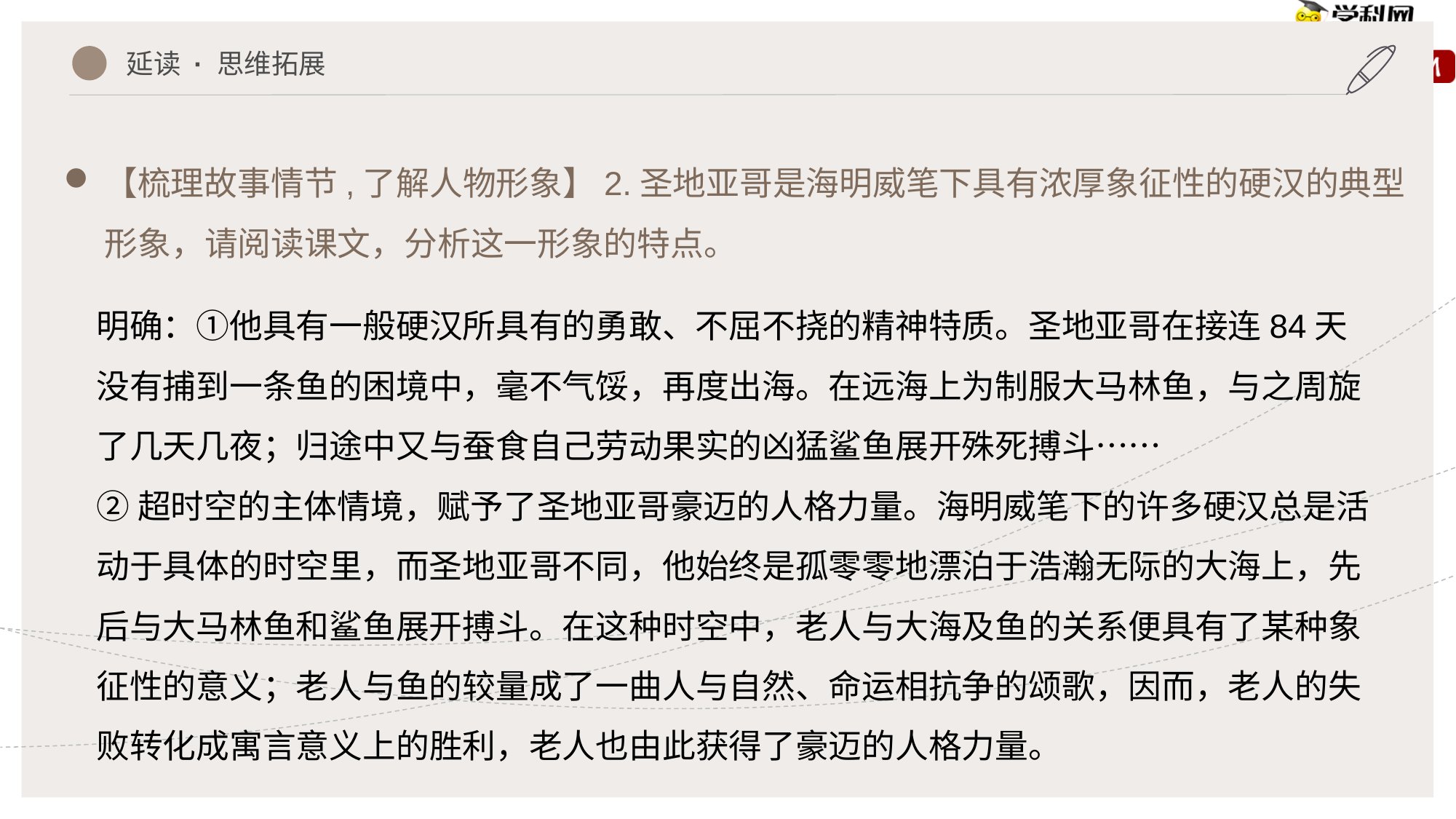

延读 · 思维拓展

【梳理故事情节,了解人物形象】2.圣地亚哥是海明威笔下具有浓厚象征性的硬汉的典型形象，请阅读课文，分析这一形象的特点。
明确：①他具有一般硬汉所具有的勇敢、不屈不挠的精神特质。圣地亚哥在接连84天没有捕到一条鱼的困境中，毫不气馁，再度出海。在远海上为制服大马林鱼，与之周旋了几天几夜；归途中又与蚕食自己劳动果实的凶猛鲨鱼展开殊死搏斗……
②超时空的主体情境，赋予了圣地亚哥豪迈的人格力量。海明威笔下的许多硬汉总是活动于具体的时空里，而圣地亚哥不同，他始终是孤零零地漂泊于浩瀚无际的大海上，先后与大马林鱼和鲨鱼展开搏斗。在这种时空中，老人与大海及鱼的关系便具有了某种象征性的意义；老人与鱼的较量成了一曲人与自然、命运相抗争的颂歌，因而，老人的失败转化成寓言意义上的胜利，老人也由此获得了豪迈的人格力量。